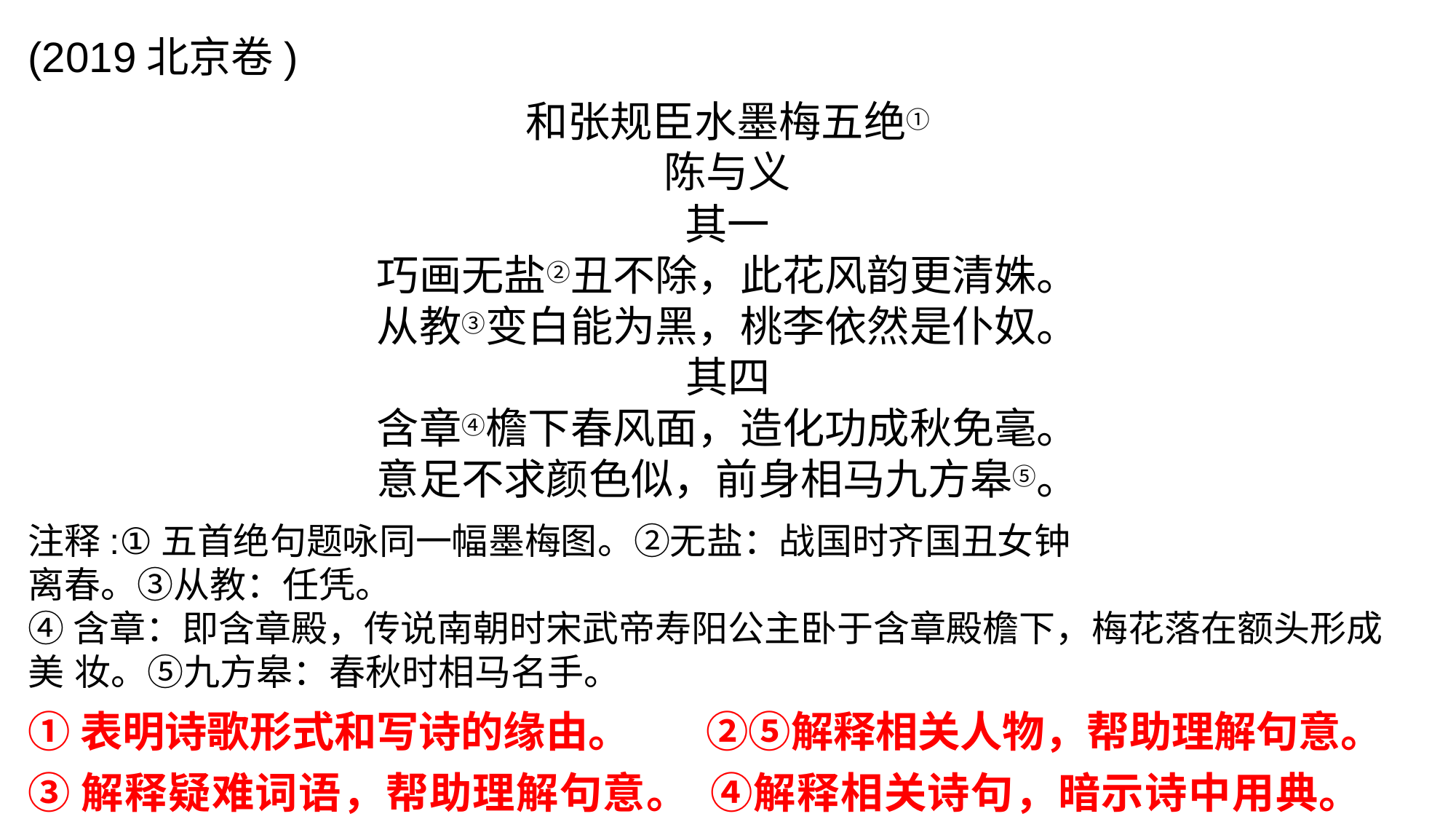

(2019北京卷)
和张规臣水墨梅五绝①
陈与义
其一
巧画无盐②丑不除，此花风韵更清姝。 从教③变白能为黑，桃李依然是仆奴。 其四
含章④檐下春风面，造化功成秋免毫。 意足不求颜色似，前身相马九方皋⑤。
注释:①五首绝句题咏同一幅墨梅图。②无盐：战国时齐国丑女钟离春。③从教：任凭。
④含章：即含章殿，传说南朝时宋武帝寿阳公主卧于含章殿檐下，梅花落在额头形成美 妆。⑤九方皋：春秋时相马名手。
①表明诗歌形式和写诗的缘由。	②⑤解释相关人物，帮助理解句意。
③解释疑难词语，帮助理解句意。	④解释相关诗句，暗示诗中用典。